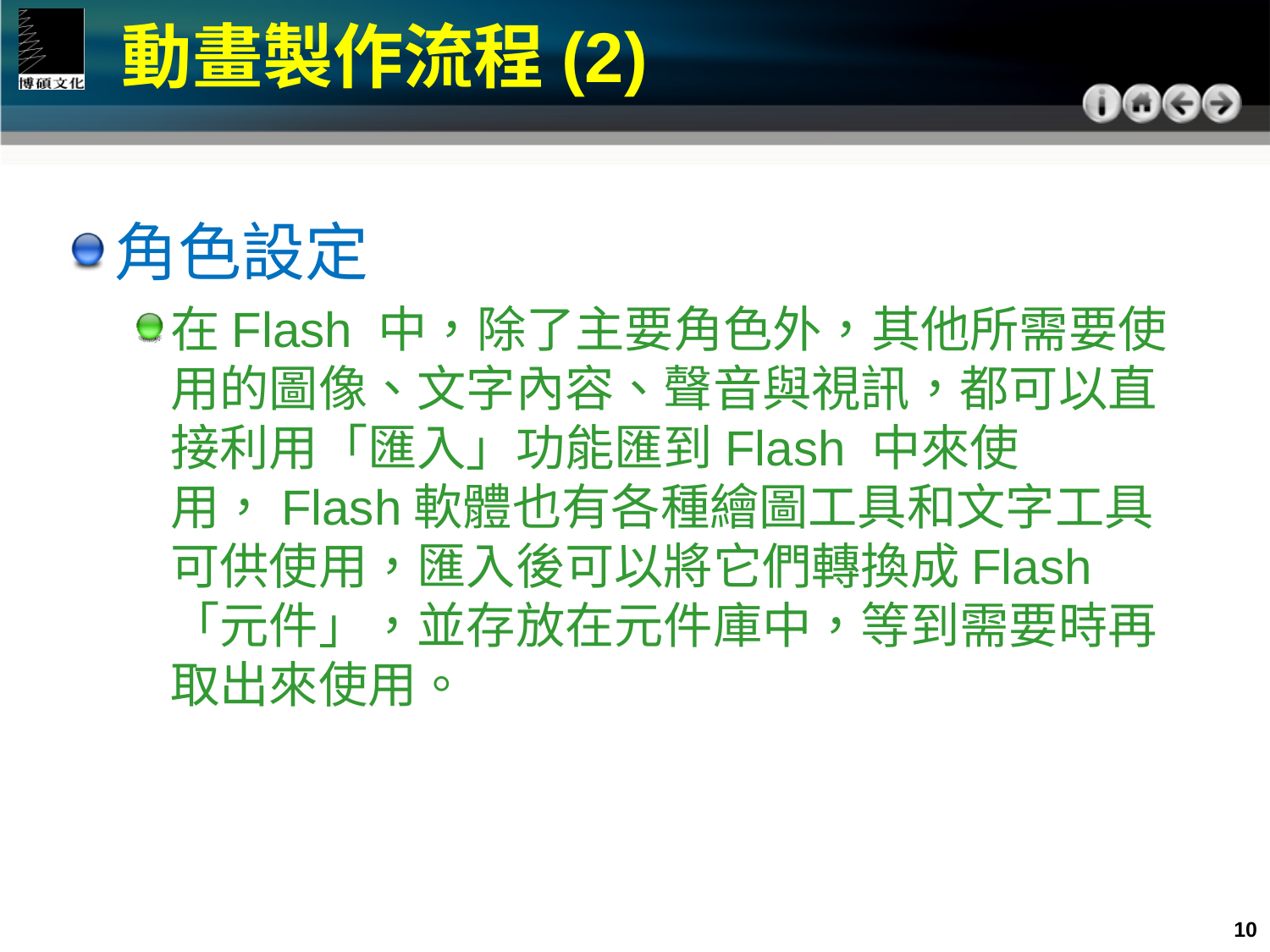

動畫製作流程(2)
角色設定
在Flash 中，除了主要角色外，其他所需要使用的圖像、文字內容、聲音與視訊，都可以直接利用「匯入」功能匯到Flash 中來使用，Flash軟體也有各種繪圖工具和文字工具可供使用，匯入後可以將它們轉換成Flash「元件」，並存放在元件庫中，等到需要時再取出來使用。